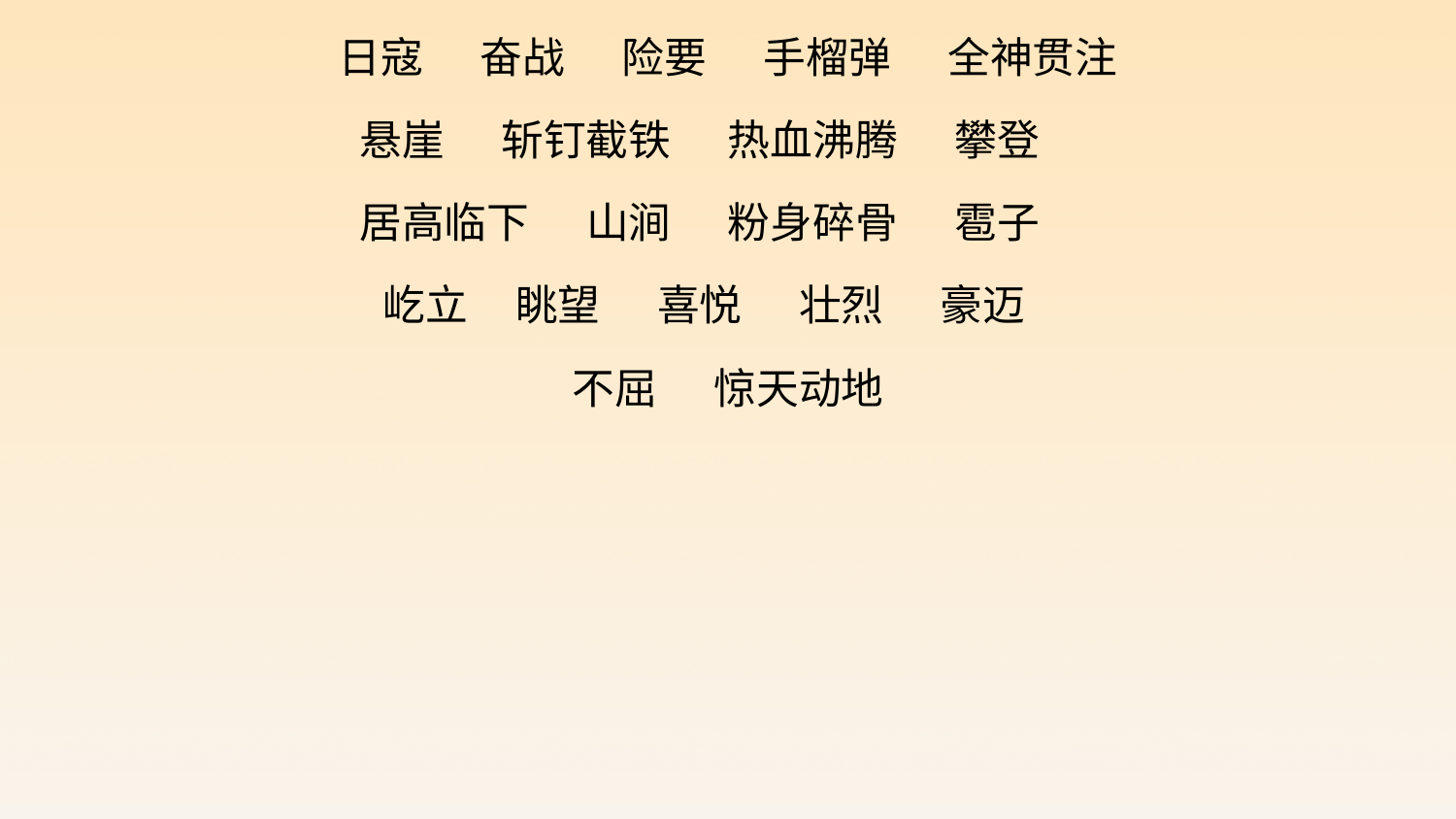

日寇      奋战      险要      手榴弹      全神贯注
悬崖      斩钉截铁      热血沸腾      攀登
居高临下      山涧      粉身碎骨      雹子
屹立     眺望      喜悦      壮烈      豪迈
不屈      惊天动地